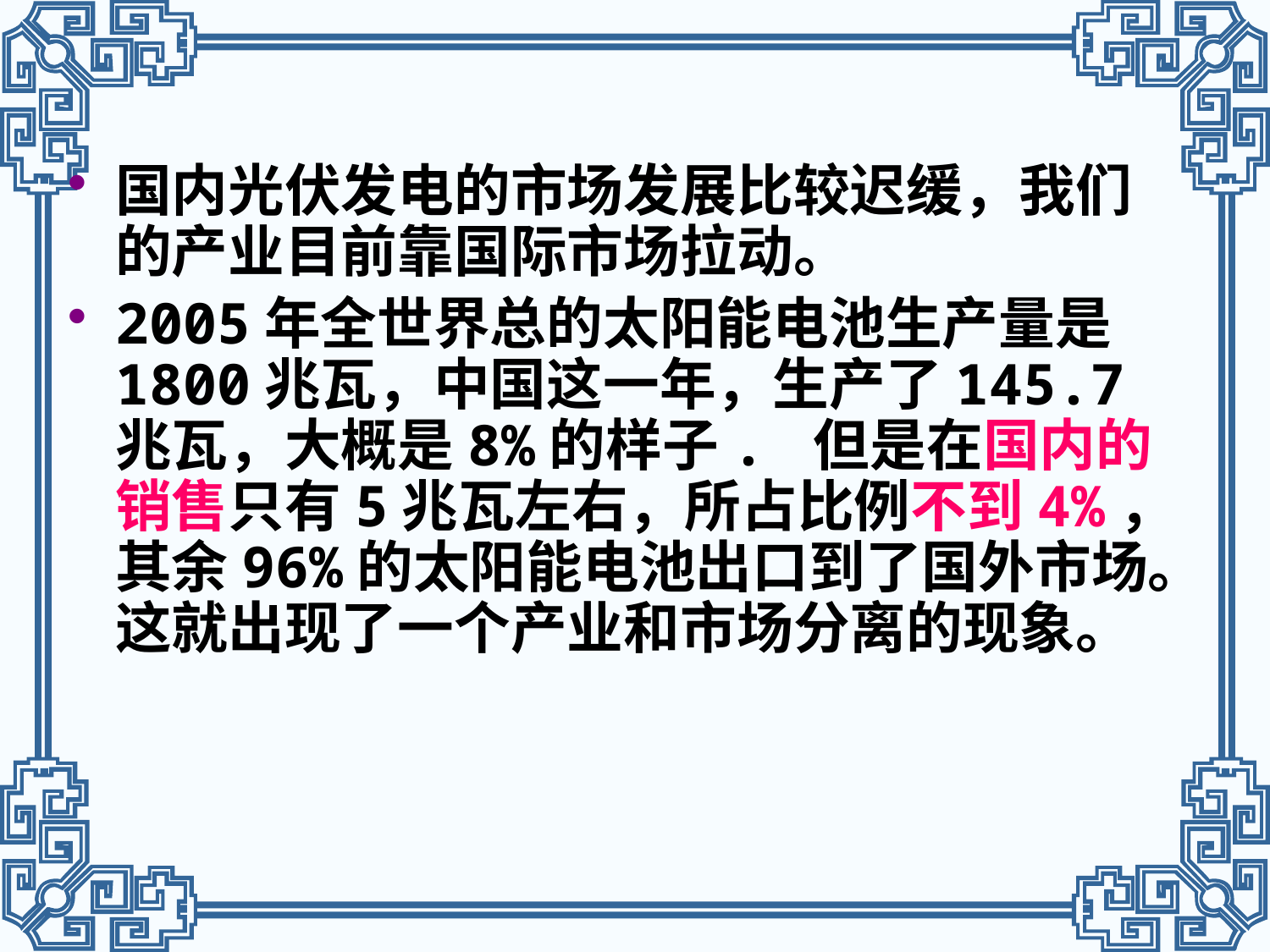

国内光伏发电的市场发展比较迟缓，我们的产业目前靠国际市场拉动。
2005年全世界总的太阳能电池生产量是1800兆瓦，中国这一年，生产了145.7兆瓦，大概是8%的样子. 但是在国内的销售只有5兆瓦左右，所占比例不到4%，其余96%的太阳能电池出口到了国外市场。这就出现了一个产业和市场分离的现象。